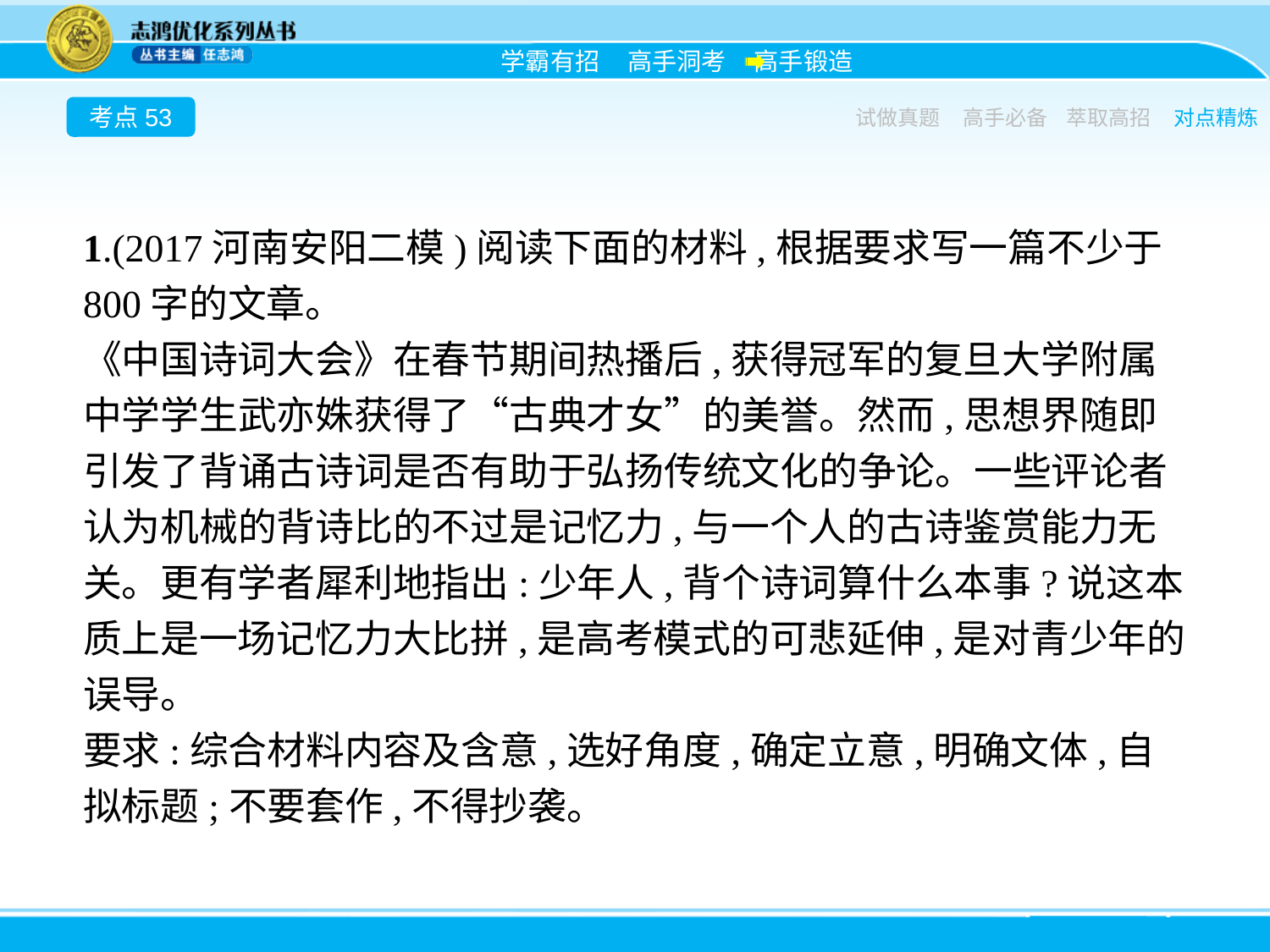

考点53
试做真题
高手必备
萃取高招
对点精炼
1.(2017河南安阳二模)阅读下面的材料,根据要求写一篇不少于800字的文章。
《中国诗词大会》在春节期间热播后,获得冠军的复旦大学附属中学学生武亦姝获得了“古典才女”的美誉。然而,思想界随即引发了背诵古诗词是否有助于弘扬传统文化的争论。一些评论者认为机械的背诗比的不过是记忆力,与一个人的古诗鉴赏能力无关。更有学者犀利地指出:少年人,背个诗词算什么本事?说这本质上是一场记忆力大比拼,是高考模式的可悲延伸,是对青少年的误导。
要求:综合材料内容及含意,选好角度,确定立意,明确文体,自拟标题;不要套作,不得抄袭。